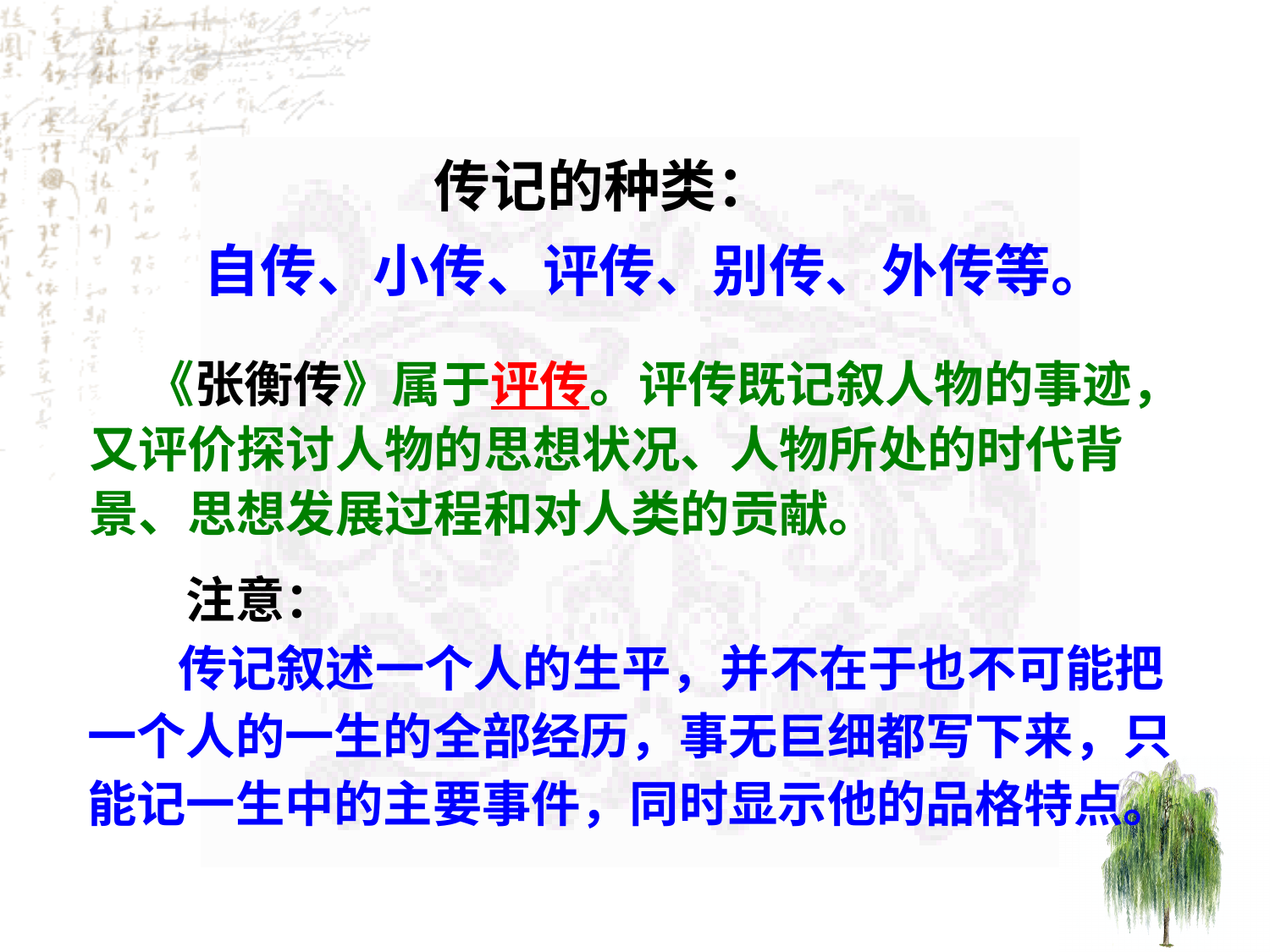

传记的种类：
       自传、小传、评传、别传、外传等。
    《张衡传》属于评传。评传既记叙人物的事迹，
又评价探讨人物的思想状况、人物所处的时代背
景、思想发展过程和对人类的贡献。
　　注意：
       传记叙述一个人的生平，并不在于也不可能把
一个人的一生的全部经历，事无巨细都写下来，只
能记一生中的主要事件，同时显示他的品格特点。